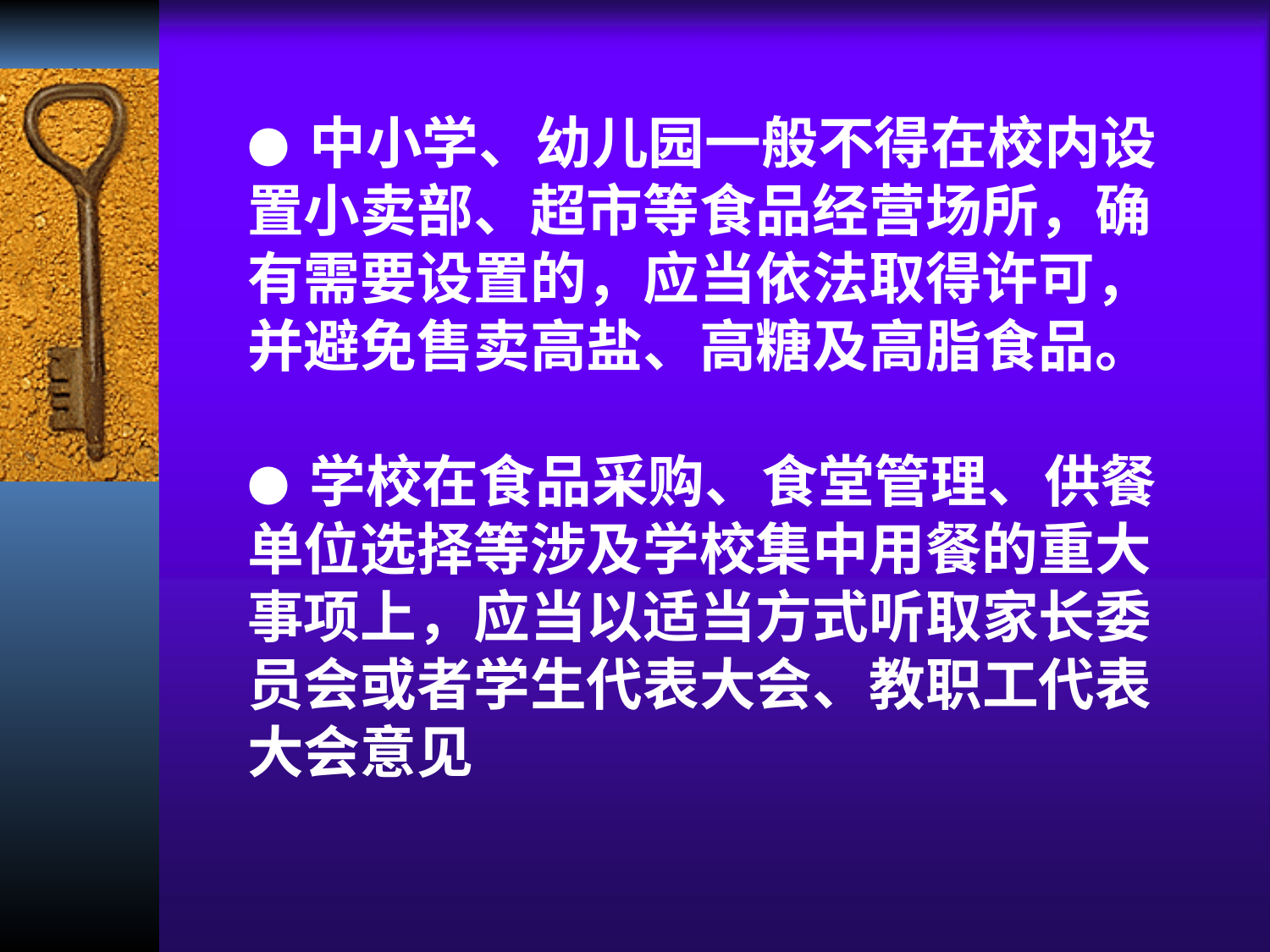

● 中小学、幼儿园一般不得在校内设置小卖部、超市等食品经营场所，确有需要设置的，应当依法取得许可，并避免售卖高盐、高糖及高脂食品。

● 学校在食品采购、食堂管理、供餐单位选择等涉及学校集中用餐的重大事项上，应当以适当方式听取家长委员会或者学生代表大会、教职工代表大会意见